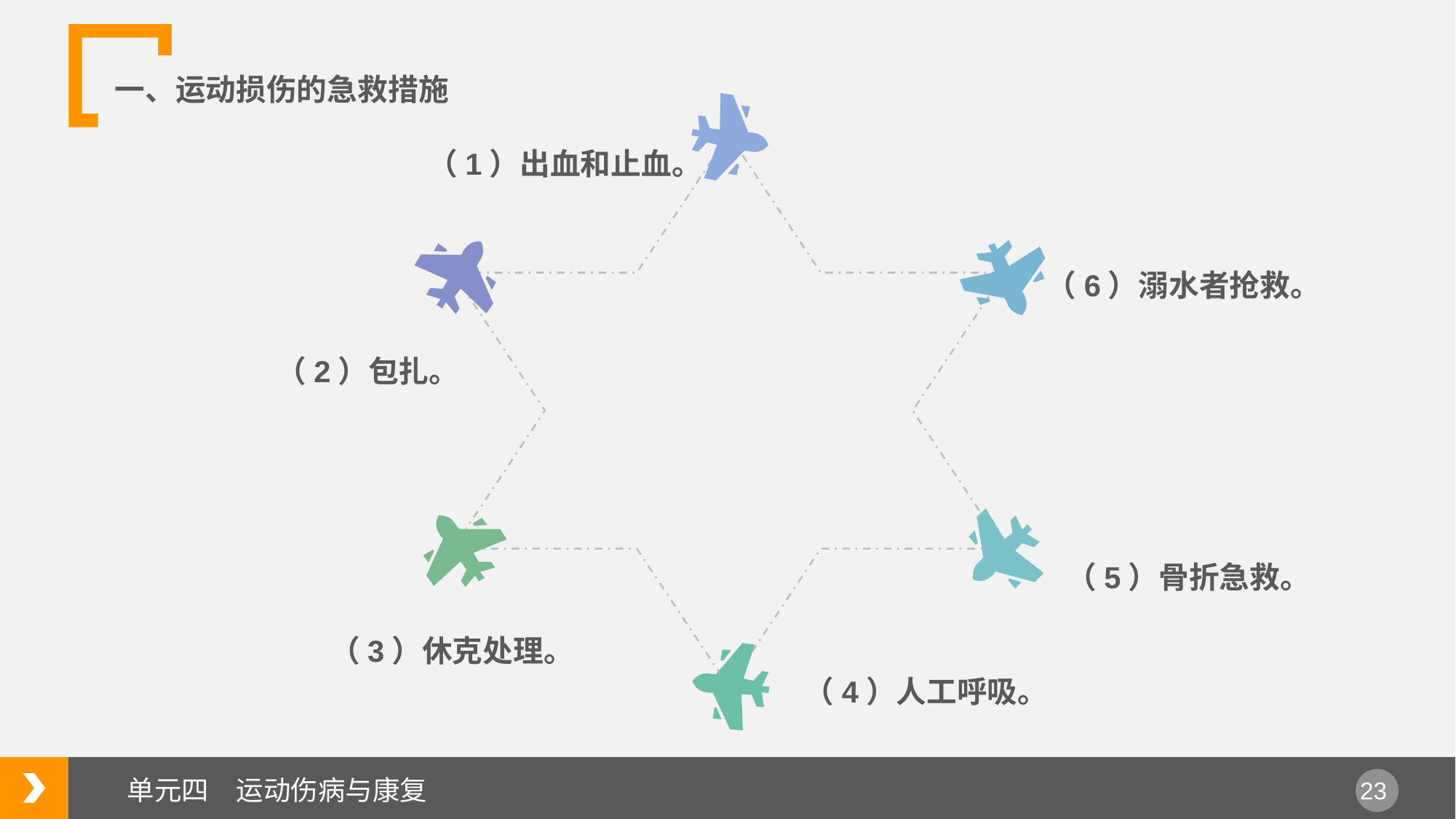

一、运动损伤的急救措施

（1）出血和止血。

（6）溺水者抢救。

（2）包扎。

（5）骨折急救。
（3）休克处理。
（4）人工呼吸。

单元四　运动伤病与康复